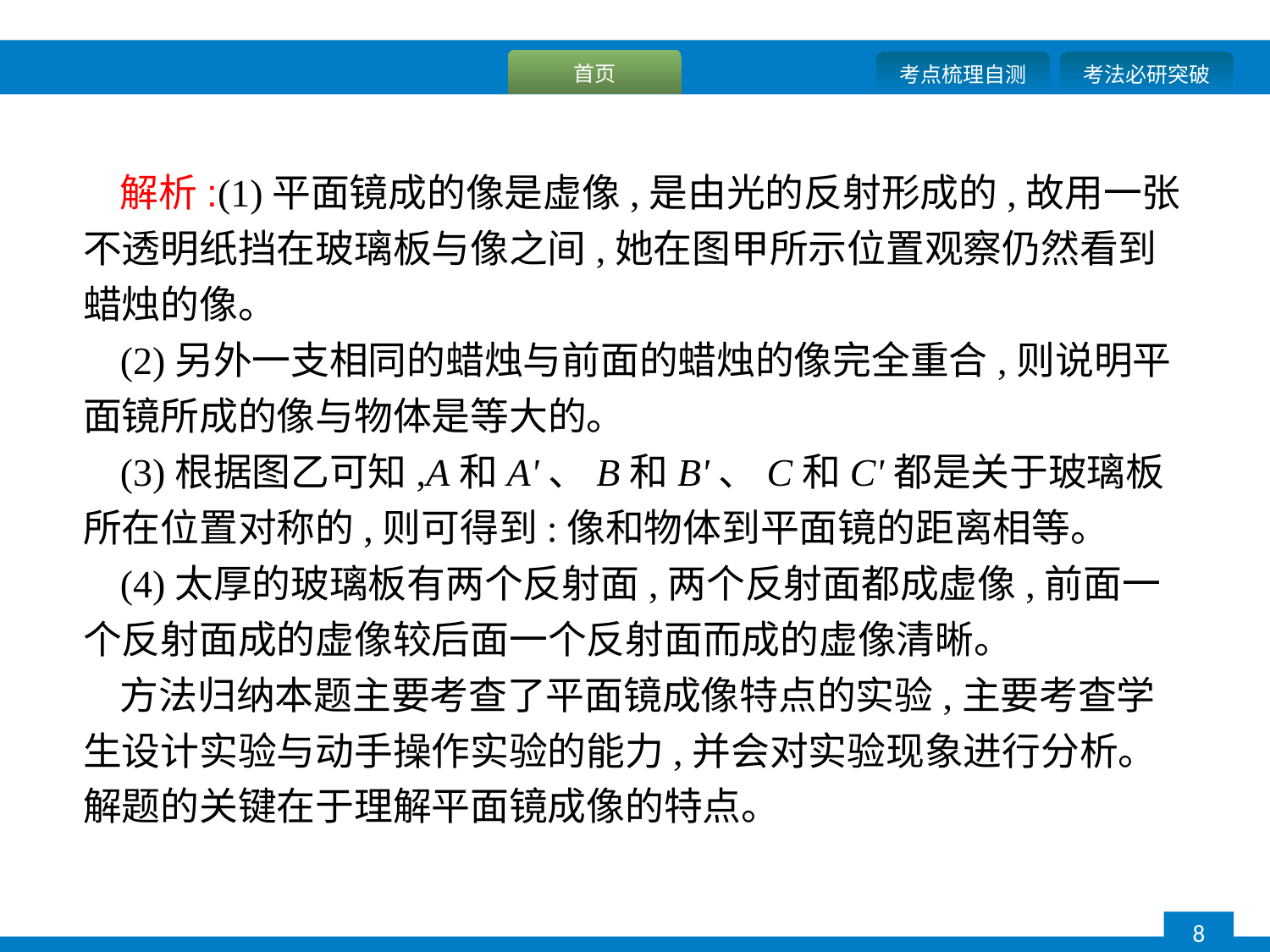

解析:(1)平面镜成的像是虚像,是由光的反射形成的,故用一张不透明纸挡在玻璃板与像之间,她在图甲所示位置观察仍然看到蜡烛的像。
(2)另外一支相同的蜡烛与前面的蜡烛的像完全重合,则说明平面镜所成的像与物体是等大的。
(3)根据图乙可知,A和A'、B和B'、C和C'都是关于玻璃板所在位置对称的,则可得到:像和物体到平面镜的距离相等。
(4)太厚的玻璃板有两个反射面,两个反射面都成虚像,前面一个反射面成的虚像较后面一个反射面而成的虚像清晰。
方法归纳本题主要考查了平面镜成像特点的实验,主要考查学生设计实验与动手操作实验的能力,并会对实验现象进行分析。解题的关键在于理解平面镜成像的特点。